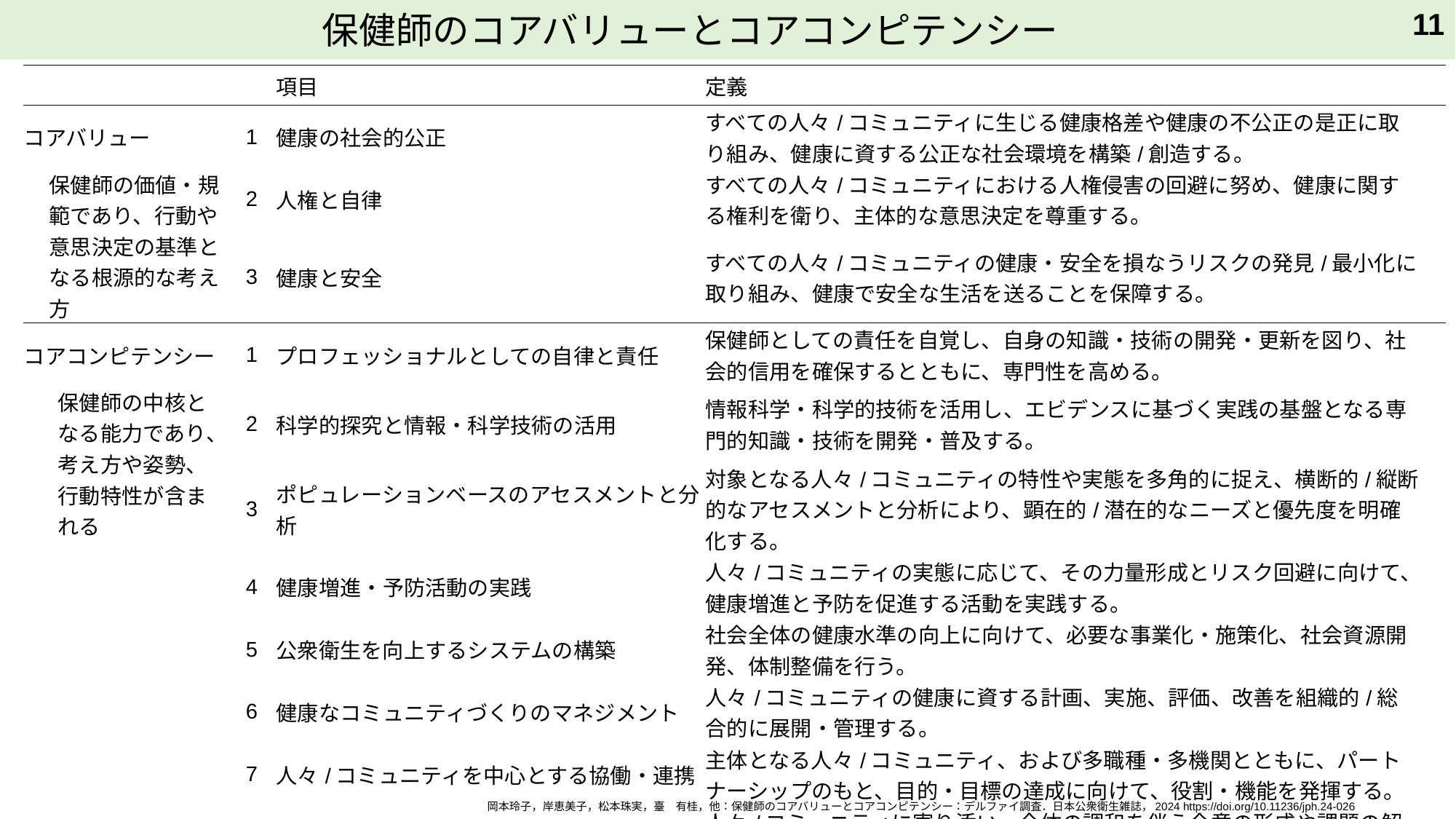

|  |  |  |  |  |  |  |  |  |
| --- | --- | --- | --- | --- | --- | --- | --- | --- |
|  |  |  |  |  |  | 成案 |  |  |
|  |  |  |  |  |  | 項目 | 定義 |  |
|  | コアバリュー |  |  |  | 1 | 健康の社会的公正 | すべての人々/コミュニティに生じる健康格差や健康の不公正の是正に取り組み、健康に資する公正な社会環境を構築/創造する。 |  |
|  |  | 保健師の価値・規範であり、行動や意思決定の基準となる根源的な考え方 | 保健師の価値・規範であり、行動や意思決定の基準となる根源的な考え方 | 保健師の価値・規範であり、行動や意思決定の基準となる根源的な考え方 | 2 | 人権と自律 | すべての人々/コミュニティにおける人権侵害の回避に努め、健康に関する権利を衛り、主体的な意思決定を尊重する。 |  |
|  |  |  |  |  | 3 | 健康と安全 | すべての人々/コミュニティの健康・安全を損なうリスクの発見/最小化に取り組み、健康で安全な生活を送ることを保障する。 |  |
|  | コアコンピテンシー |  |  |  | 1 | プロフェッショナルとしての自律と責任 | 保健師としての責任を自覚し、自身の知識・技術の開発・更新を図り、社会的信用を確保するとともに、専門性を高める。 |  |
|  |  |  |  | 保健師の中核となる能力であり、考え方や姿勢、行動特性が含まれる | 2 | 科学的探究と情報・科学技術の活用 | 情報科学・科学的技術を活用し、エビデンスに基づく実践の基盤となる専門的知識・技術を開発・普及する。 |  |
|  |  |  |  |  | 3 | ポピュレーションベースのアセスメントと分析 | 対象となる人々/コミュニティの特性や実態を多角的に捉え、横断的/縦断的なアセスメントと分析により、顕在的/潜在的なニーズと優先度を明確化する。 |  |
|  |  |  |  |  | 4 | 健康増進・予防活動の実践 | 人々/コミュニティの実態に応じて、その力量形成とリスク回避に向けて、健康増進と予防を促進する活動を実践する。 |  |
|  |  |  |  |  | 5 | 公衆衛生を向上するシステムの構築 | 社会全体の健康水準の向上に向けて、必要な事業化・施策化、社会資源開発、体制整備を行う。 |  |
|  |  |  |  |  | 6 | 健康なコミュニティづくりのマネジメント | 人々/コミュニティの健康に資する計画、実施、評価、改善を組織的/総合的に展開・管理する。 |  |
|  |  |  |  |  | 7 | 人々/コミュニティを中心とする協働・連携 | 主体となる人々/コミュニティ、および多職種・多機関とともに、パートナーシップのもと、目的・目標の達成に向けて、役割・機能を発揮する。 |  |
|  |  |  |  |  | 8 | 合意と解決を導くコミュニケーション | 人々/コミュニティに寄り添い、全体の調和を伴う合意の形成や課題の解決を、対話/調整を通して行う。 |  |
保健師のコアバリューとコアコンピテンシー
11
岡本玲子，岸恵美子，松本珠実，臺　有桂，他：保健師のコアバリューとコアコンピテンシー：デルファイ調査．日本公衆衛生雑誌，2024 https://doi.org/10.11236/jph.24-026